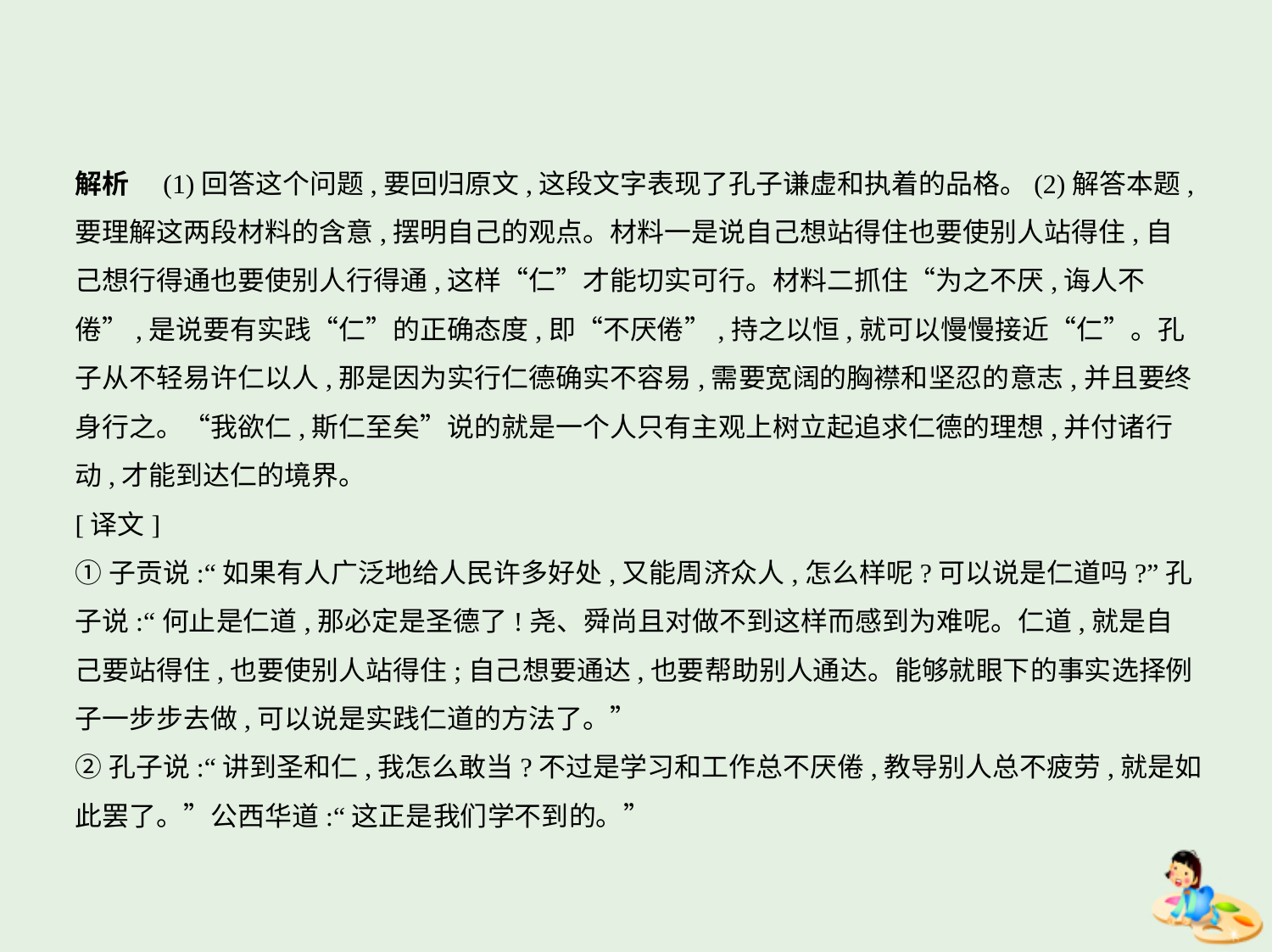

解析　(1)回答这个问题,要回归原文,这段文字表现了孔子谦虚和执着的品格。(2)解答本题,
要理解这两段材料的含意,摆明自己的观点。材料一是说自己想站得住也要使别人站得住,自
己想行得通也要使别人行得通,这样“仁”才能切实可行。材料二抓住“为之不厌,诲人不
倦”,是说要有实践“仁”的正确态度,即“不厌倦”,持之以恒,就可以慢慢接近“仁”。孔
子从不轻易许仁以人,那是因为实行仁德确实不容易,需要宽阔的胸襟和坚忍的意志,并且要终
身行之。“我欲仁,斯仁至矣”说的就是一个人只有主观上树立起追求仁德的理想,并付诸行
动,才能到达仁的境界。
[译文]
①子贡说:“如果有人广泛地给人民许多好处,又能周济众人,怎么样呢?可以说是仁道吗?”孔
子说:“何止是仁道,那必定是圣德了!尧、舜尚且对做不到这样而感到为难呢。仁道,就是自
己要站得住,也要使别人站得住;自己想要通达,也要帮助别人通达。能够就眼下的事实选择例
子一步步去做,可以说是实践仁道的方法了。”
②孔子说:“讲到圣和仁,我怎么敢当?不过是学习和工作总不厌倦,教导别人总不疲劳,就是如
此罢了。”公西华道:“这正是我们学不到的。”